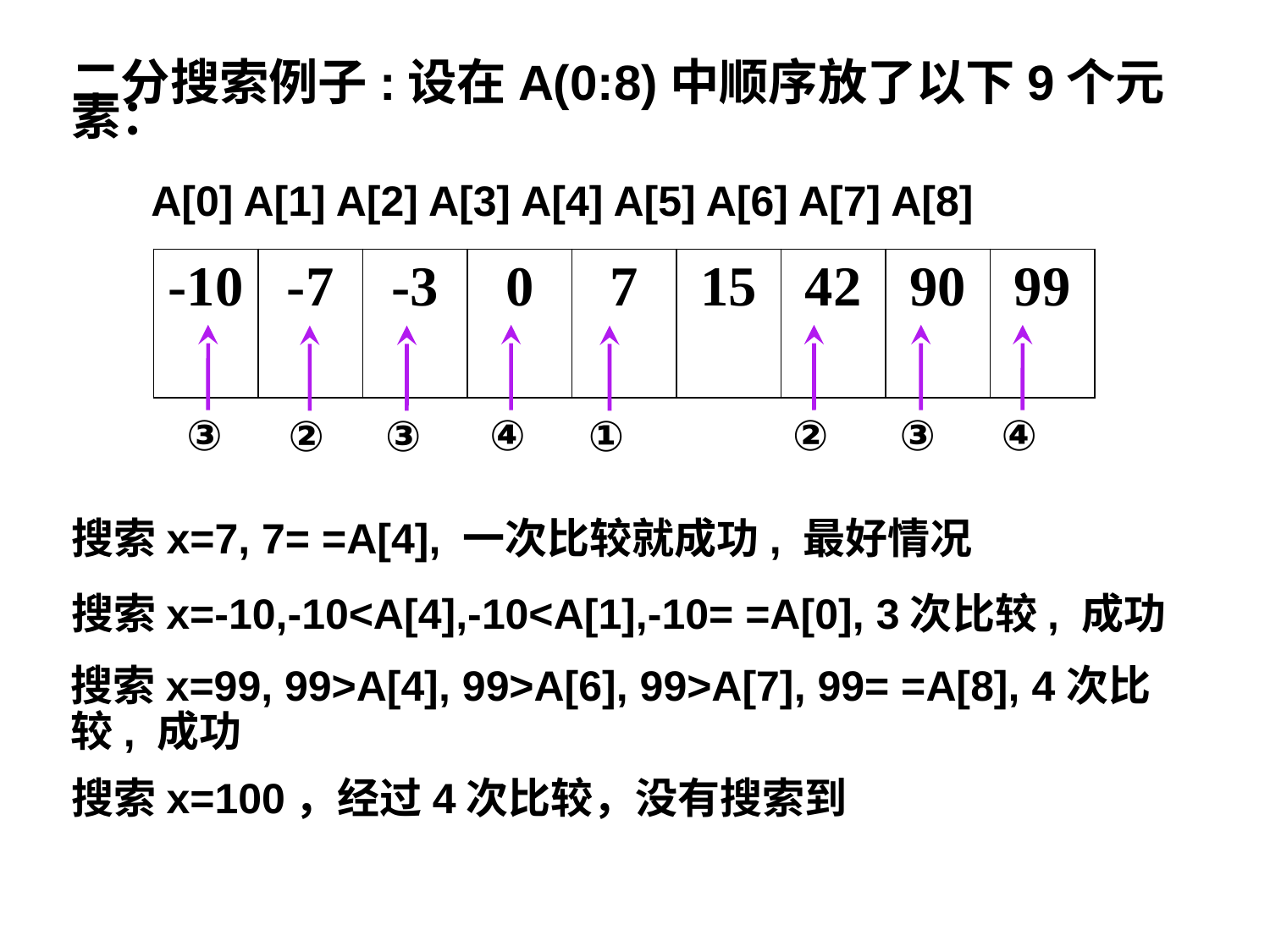

二分搜索例子:设在A(0:8)中顺序放了以下9个元素：
A[0] A[1] A[2] A[3] A[4] A[5] A[6] A[7] A[8]
| -10 | -7 | -3 | 0 | 7 | 15 | 42 | 90 | 99 |
| --- | --- | --- | --- | --- | --- | --- | --- | --- |

③

④

②

③

④

②

③

①
搜索x=7, 7= =A[4], 一次比较就成功, 最好情况
搜索x=-10,-10<A[4],-10<A[1],-10= =A[0], 3次比较, 成功
搜索x=99, 99>A[4], 99>A[6], 99>A[7], 99= =A[8], 4次比较, 成功
搜索x=100，经过4次比较，没有搜索到